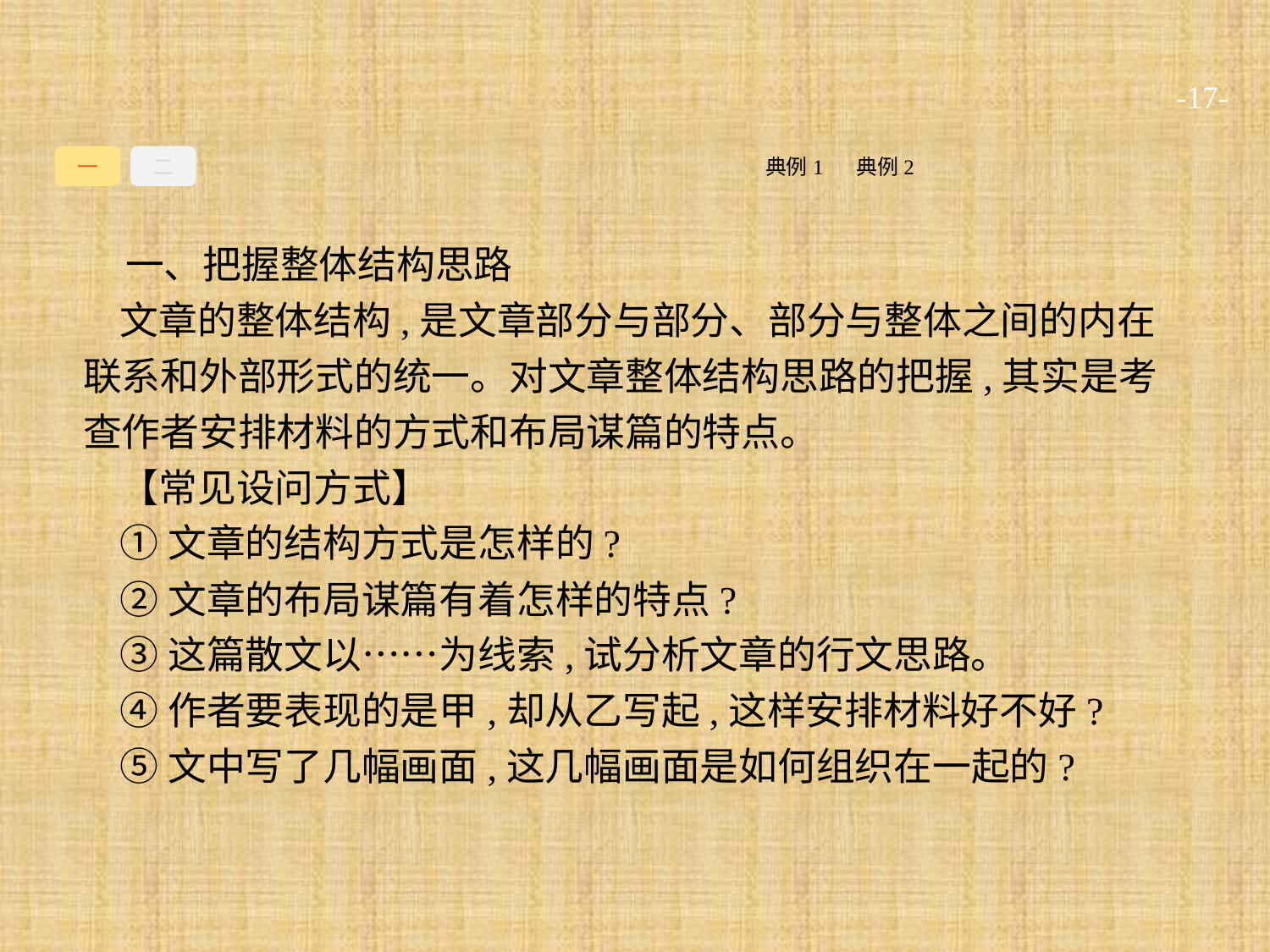

-17-
一
二
典例2
典例1
一、把握整体结构思路
文章的整体结构,是文章部分与部分、部分与整体之间的内在联系和外部形式的统一。对文章整体结构思路的把握,其实是考查作者安排材料的方式和布局谋篇的特点。
【常见设问方式】
①文章的结构方式是怎样的?
②文章的布局谋篇有着怎样的特点?
③这篇散文以……为线索,试分析文章的行文思路。
④作者要表现的是甲,却从乙写起,这样安排材料好不好?
⑤文中写了几幅画面,这几幅画面是如何组织在一起的?